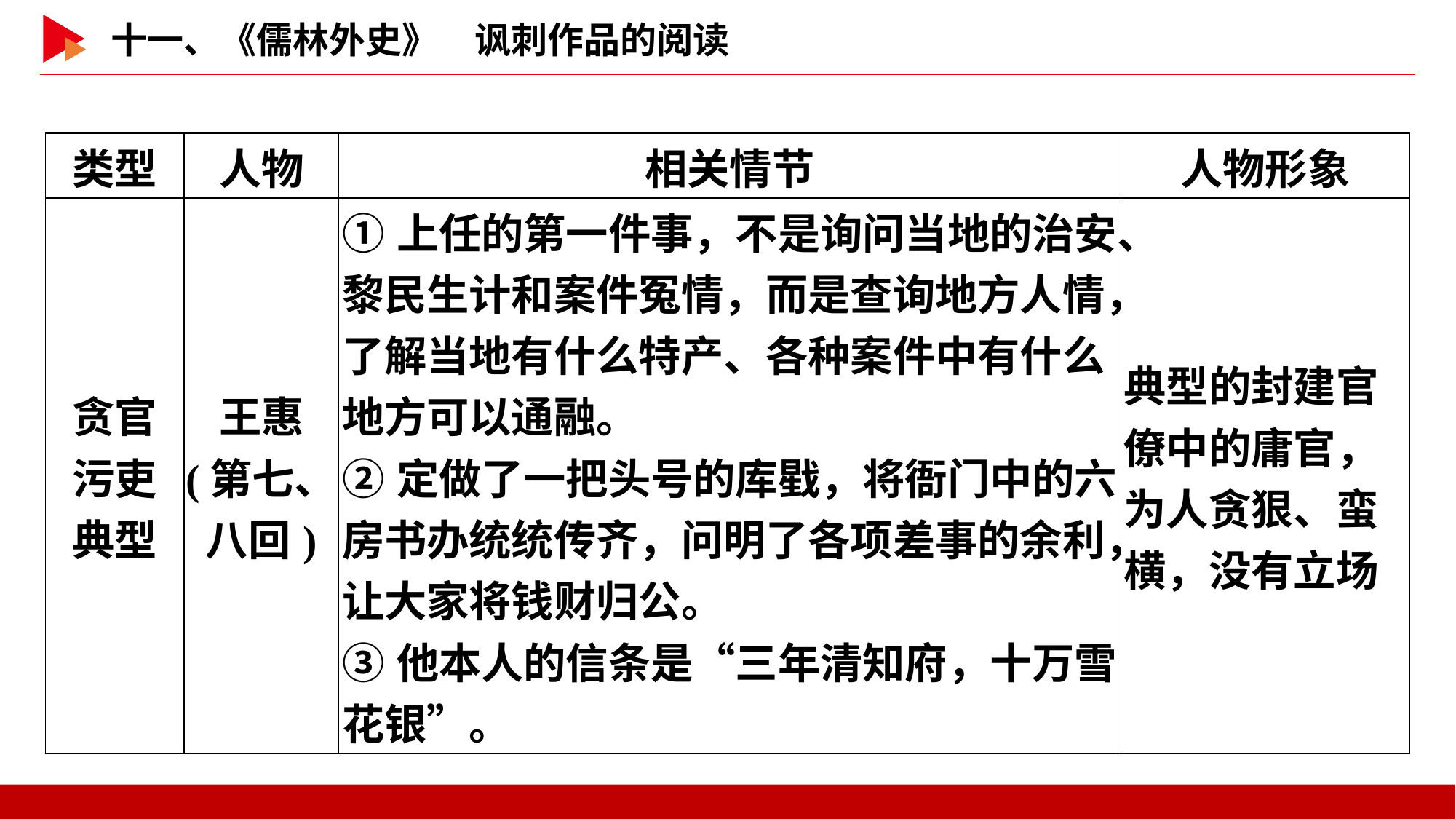

| 类型 | 人物 | 相关情节 | 人物形象 |
| --- | --- | --- | --- |
| 贪官 污吏 典型 | 王惠 (第七、 八回) | ①上任的第一件事，不是询问当地的治安、黎民生计和案件冤情，而是查询地方人情，了解当地有什么特产、各种案件中有什么地方可以通融。 ②定做了一把头号的库戥，将衙门中的六房书办统统传齐，问明了各项差事的余利，让大家将钱财归公。 ③他本人的信条是“三年清知府，十万雪花银”。 | 典型的封建官僚中的庸官，为人贪狠、蛮横，没有立场 |